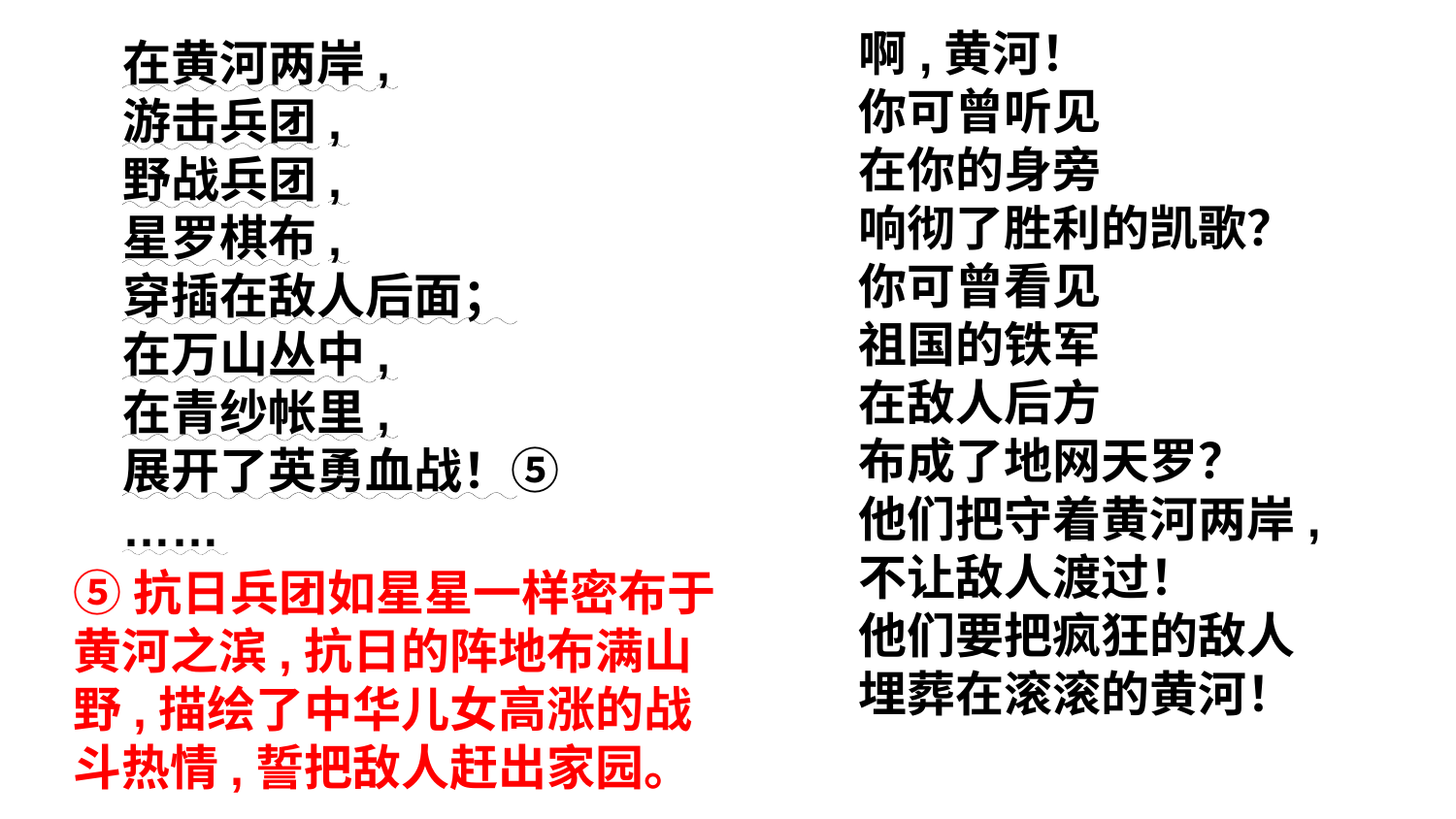

啊,黄河！
你可曾听见
在你的身旁
响彻了胜利的凯歌？
你可曾看见
祖国的铁军
在敌人后方
布成了地网天罗？
他们把守着黄河两岸,
不让敌人渡过！
他们要把疯狂的敌人
埋葬在滚滚的黄河！
在黄河两岸,
游击兵团,
野战兵团,
星罗棋布,
穿插在敌人后面；
在万山丛中,
在青纱帐里,
展开了英勇血战！⑤
……
⑤抗日兵团如星星一样密布于黄河之滨,抗日的阵地布满山野,描绘了中华儿女高涨的战斗热情,誓把敌人赶出家园。